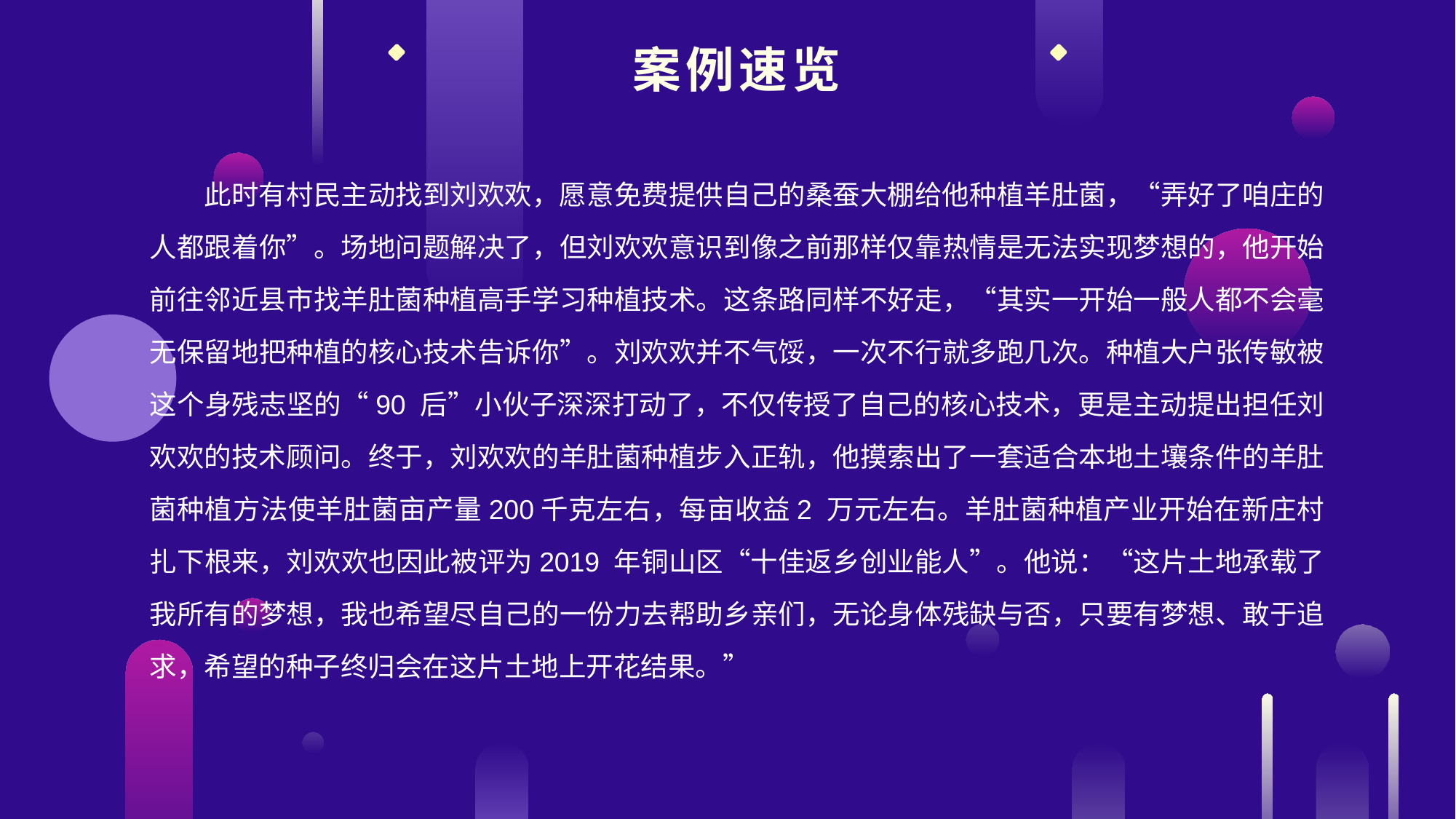

案例速览

此时有村民主动找到刘欢欢，愿意免费提供自己的桑蚕大棚给他种植羊肚菌，“弄好了咱庄的人都跟着你”。场地问题解决了，但刘欢欢意识到像之前那样仅靠热情是无法实现梦想的，他开始前往邻近县市找羊肚菌种植高手学习种植技术。这条路同样不好走，“其实一开始一般人都不会毫无保留地把种植的核心技术告诉你”。刘欢欢并不气馁，一次不行就多跑几次。种植大户张传敏被这个身残志坚的“90 后”小伙子深深打动了，不仅传授了自己的核心技术，更是主动提出担任刘欢欢的技术顾问。终于，刘欢欢的羊肚菌种植步入正轨，他摸索出了一套适合本地土壤条件的羊肚菌种植方法使羊肚菌亩产量200千克左右，每亩收益2 万元左右。羊肚菌种植产业开始在新庄村扎下根来，刘欢欢也因此被评为2019 年铜山区“十佳返乡创业能人”。他说：“这片土地承载了我所有的梦想，我也希望尽自己的一份力去帮助乡亲们，无论身体残缺与否，只要有梦想、敢于追求，希望的种子终归会在这片土地上开花结果。”